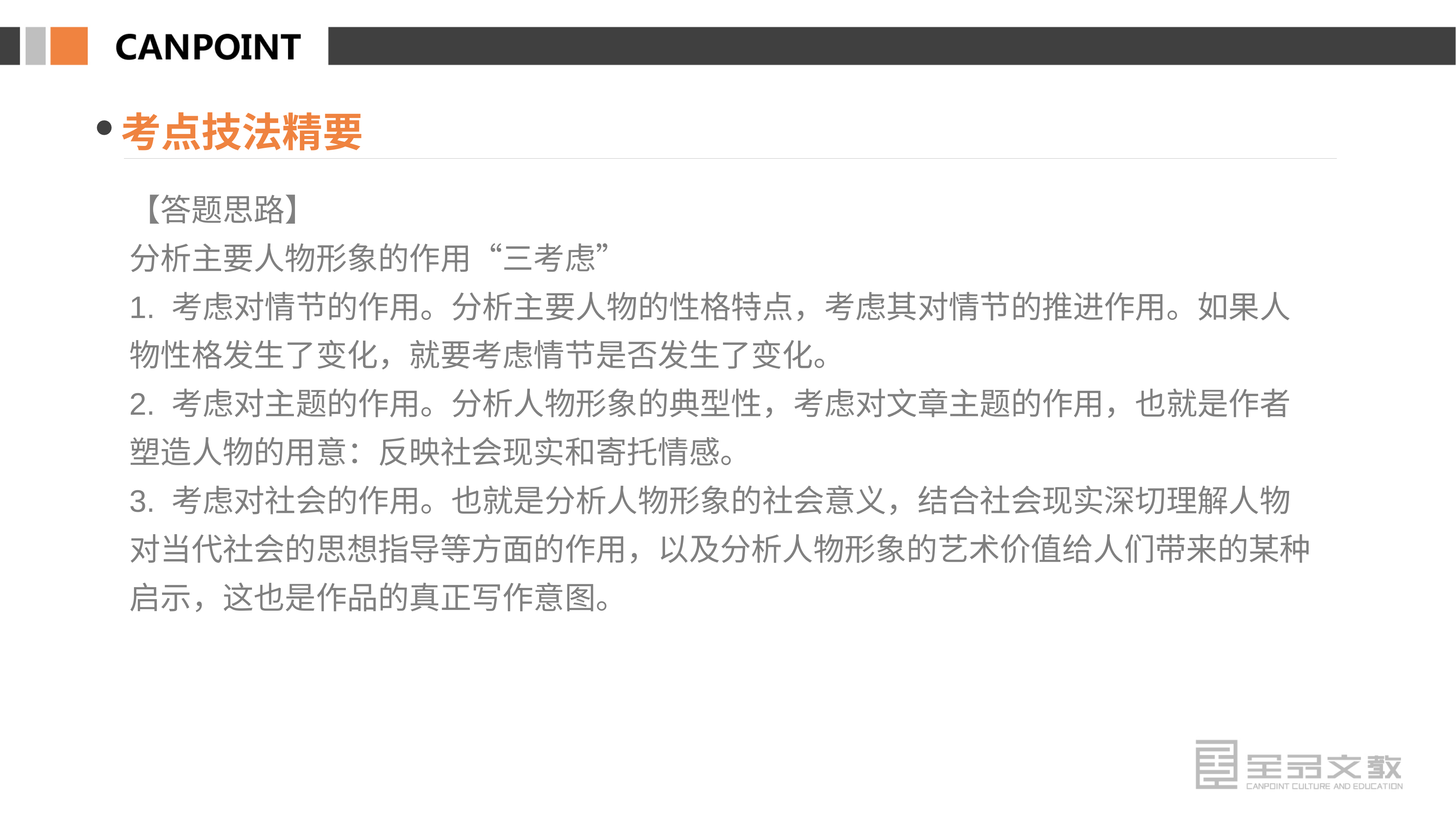

考点技法精要

【答题思路】
分析主要人物形象的作用“三考虑”
1. 考虑对情节的作用。分析主要人物的性格特点，考虑其对情节的推进作用。如果人物性格发生了变化，就要考虑情节是否发生了变化。
2. 考虑对主题的作用。分析人物形象的典型性，考虑对文章主题的作用，也就是作者塑造人物的用意：反映社会现实和寄托情感。
3. 考虑对社会的作用。也就是分析人物形象的社会意义，结合社会现实深切理解人物对当代社会的思想指导等方面的作用，以及分析人物形象的艺术价值给人们带来的某种启示，这也是作品的真正写作意图。